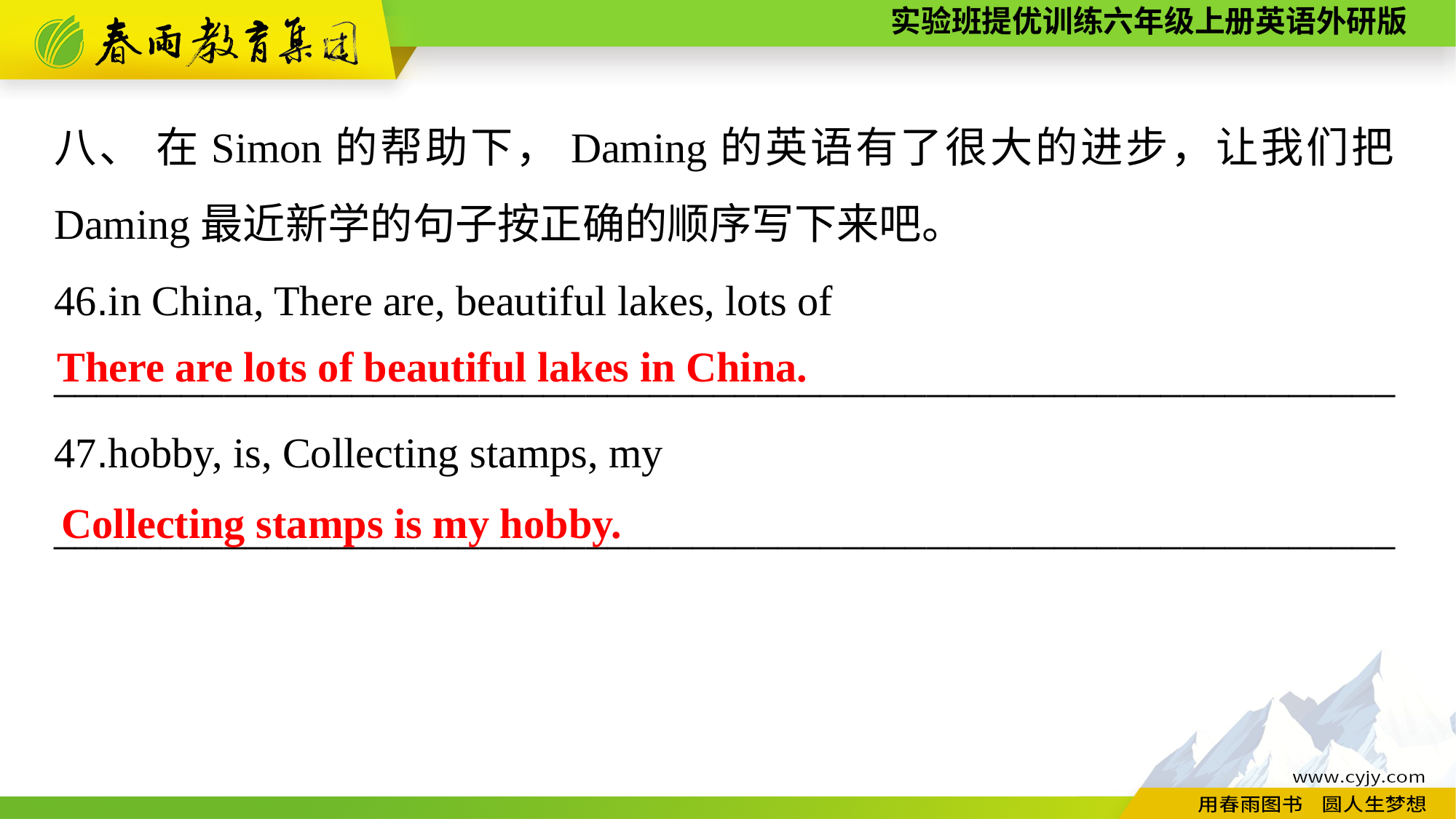

八、 在Simon的帮助下，Daming的英语有了很大的进步，让我们把Daming最近新学的句子按正确的顺序写下来吧。
46.in China, There are, beautiful lakes, lots of
_______________________________________________________________
47.hobby, is, Collecting stamps, my
_______________________________________________________________
There are lots of beautiful lakes in China.
Collecting stamps is my hobby.